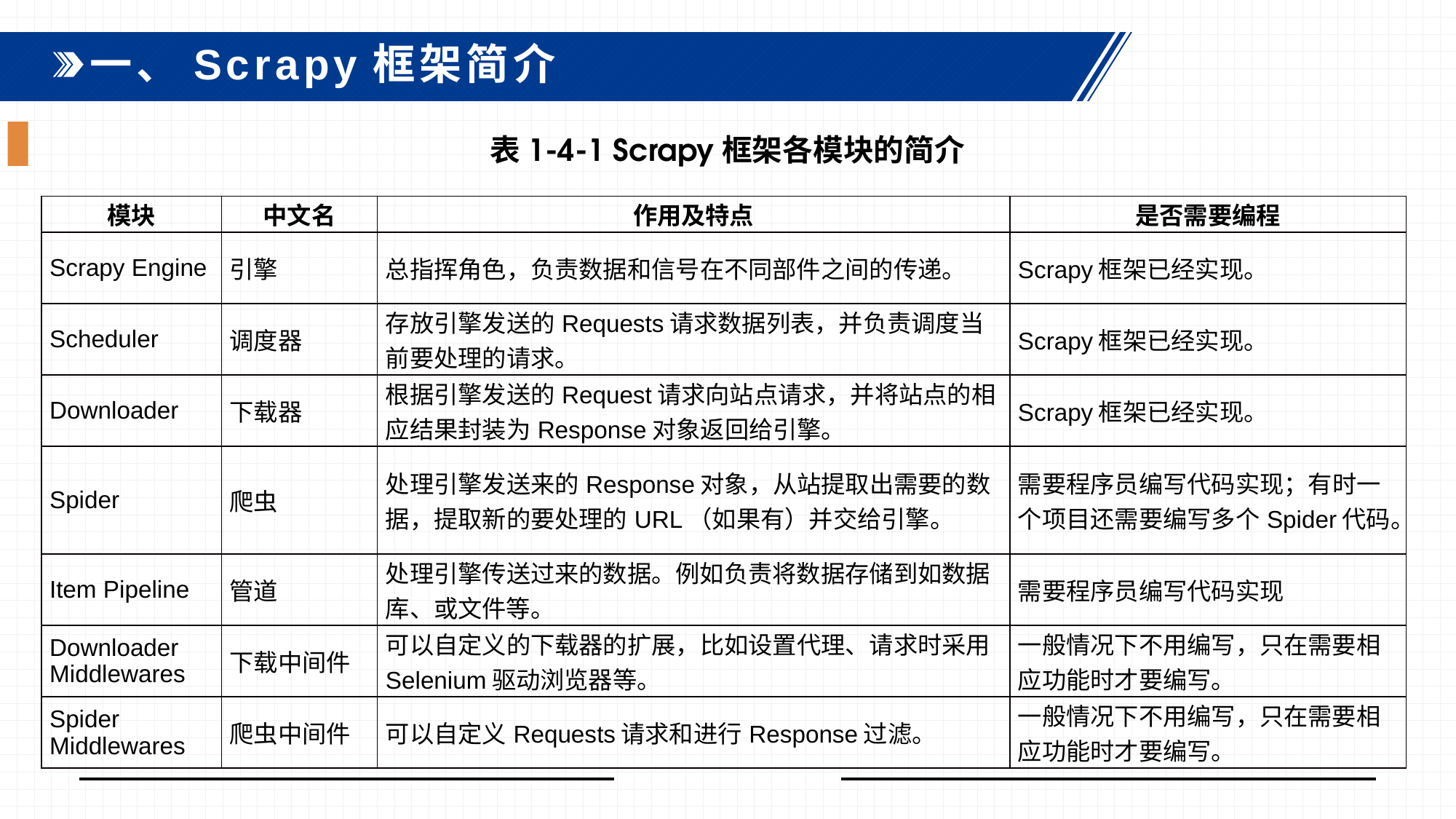

一、Scrapy框架简介
表1-4-1 Scrapy框架各模块的简介
| 模块 | 中文名 | 作用及特点 | 是否需要编程 |
| --- | --- | --- | --- |
| Scrapy Engine | 引擎 | 总指挥角色，负责数据和信号在不同部件之间的传递。 | Scrapy框架已经实现。 |
| Scheduler | 调度器 | 存放引擎发送的Requests请求数据列表，并负责调度当前要处理的请求。 | Scrapy框架已经实现。 |
| Downloader | 下载器 | 根据引擎发送的Request请求向站点请求，并将站点的相应结果封装为Response对象返回给引擎。 | Scrapy框架已经实现。 |
| Spider | 爬虫 | 处理引擎发送来的Response对象，从站提取出需要的数据，提取新的要处理的URL（如果有）并交给引擎。 | 需要程序员编写代码实现；有时一个项目还需要编写多个Spider代码。 |
| Item Pipeline | 管道 | 处理引擎传送过来的数据。例如负责将数据存储到如数据库、或文件等。 | 需要程序员编写代码实现 |
| Downloader Middlewares | 下载中间件 | 可以自定义的下载器的扩展，比如设置代理、请求时采用Selenium驱动浏览器等。 | 一般情况下不用编写，只在需要相应功能时才要编写。 |
| Spider Middlewares | 爬虫中间件 | 可以自定义Requests请求和进行Response过滤。 | 一般情况下不用编写，只在需要相应功能时才要编写。 |